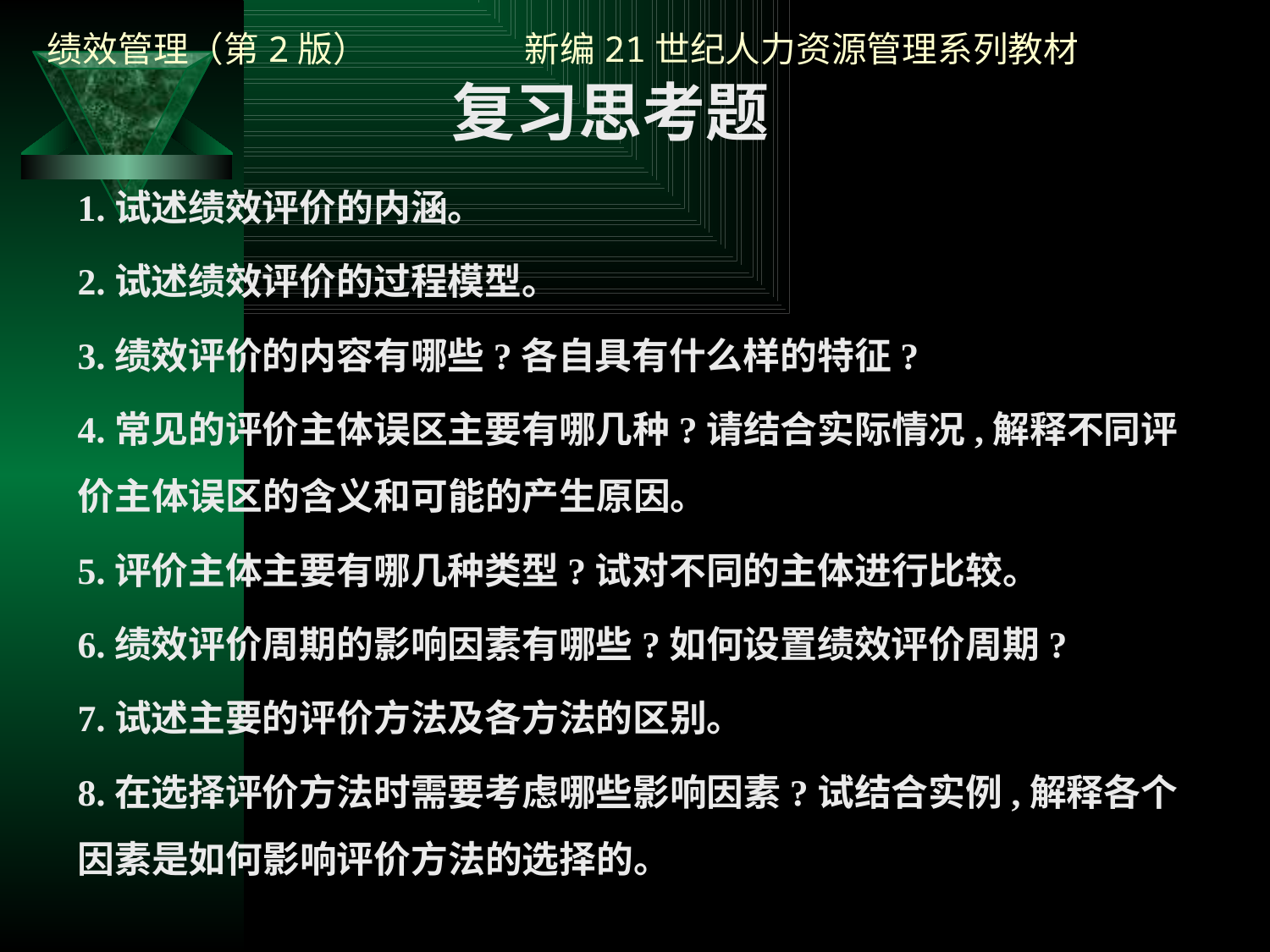

复习思考题
1.试述绩效评价的内涵。
2.试述绩效评价的过程模型。
3.绩效评价的内容有哪些?各自具有什么样的特征?
4.常见的评价主体误区主要有哪几种?请结合实际情况,解释不同评价主体误区的含义和可能的产生原因。
5.评价主体主要有哪几种类型?试对不同的主体进行比较。
6.绩效评价周期的影响因素有哪些?如何设置绩效评价周期?
7.试述主要的评价方法及各方法的区别。
8.在选择评价方法时需要考虑哪些影响因素?试结合实例,解释各个因素是如何影响评价方法的选择的。